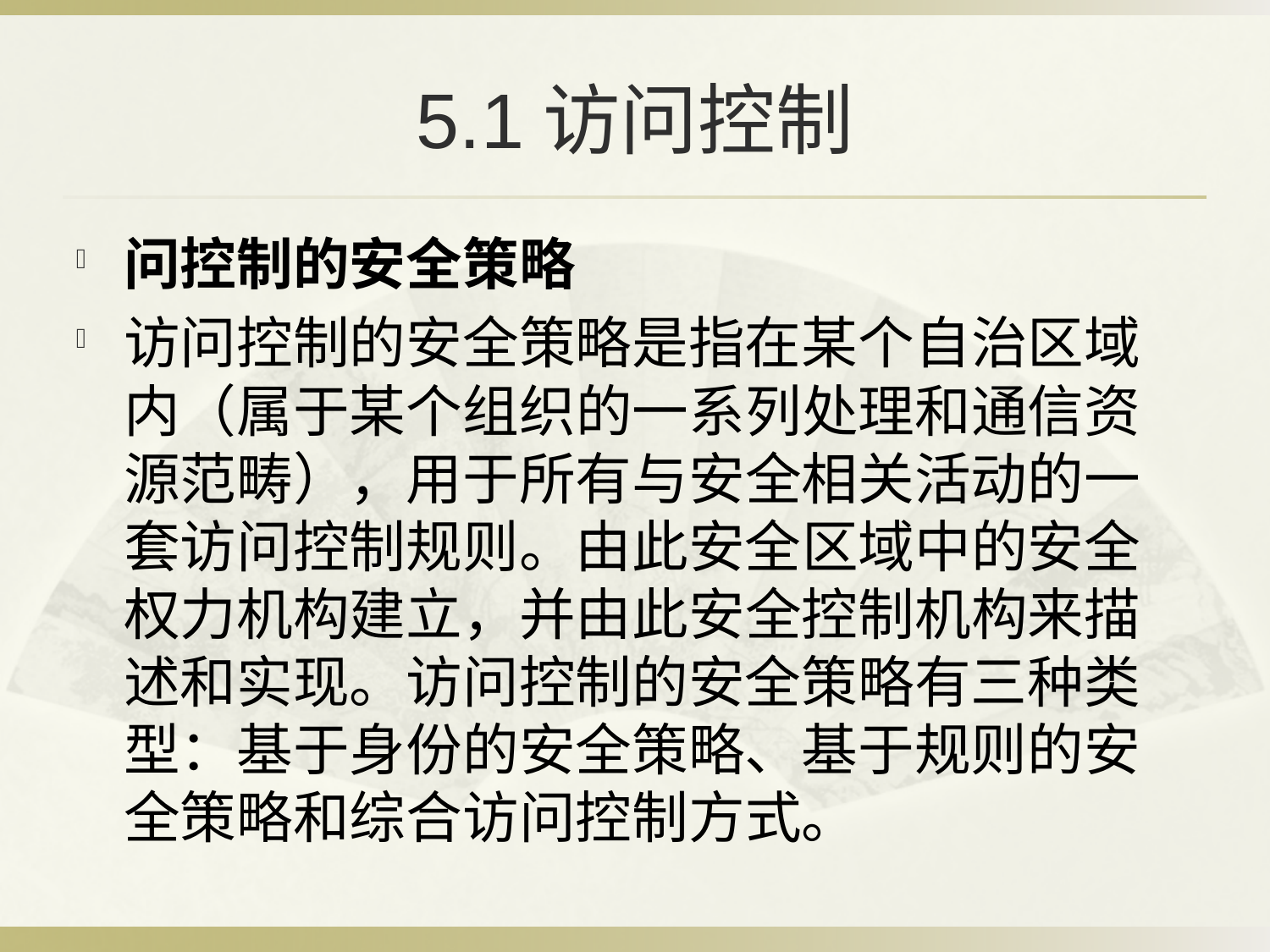

# 5.1访问控制
问控制的安全策略
访问控制的安全策略是指在某个自治区域内（属于某个组织的一系列处理和通信资源范畴），用于所有与安全相关活动的一套访问控制规则。由此安全区域中的安全权力机构建立，并由此安全控制机构来描述和实现。访问控制的安全策略有三种类型：基于身份的安全策略、基于规则的安全策略和综合访问控制方式。